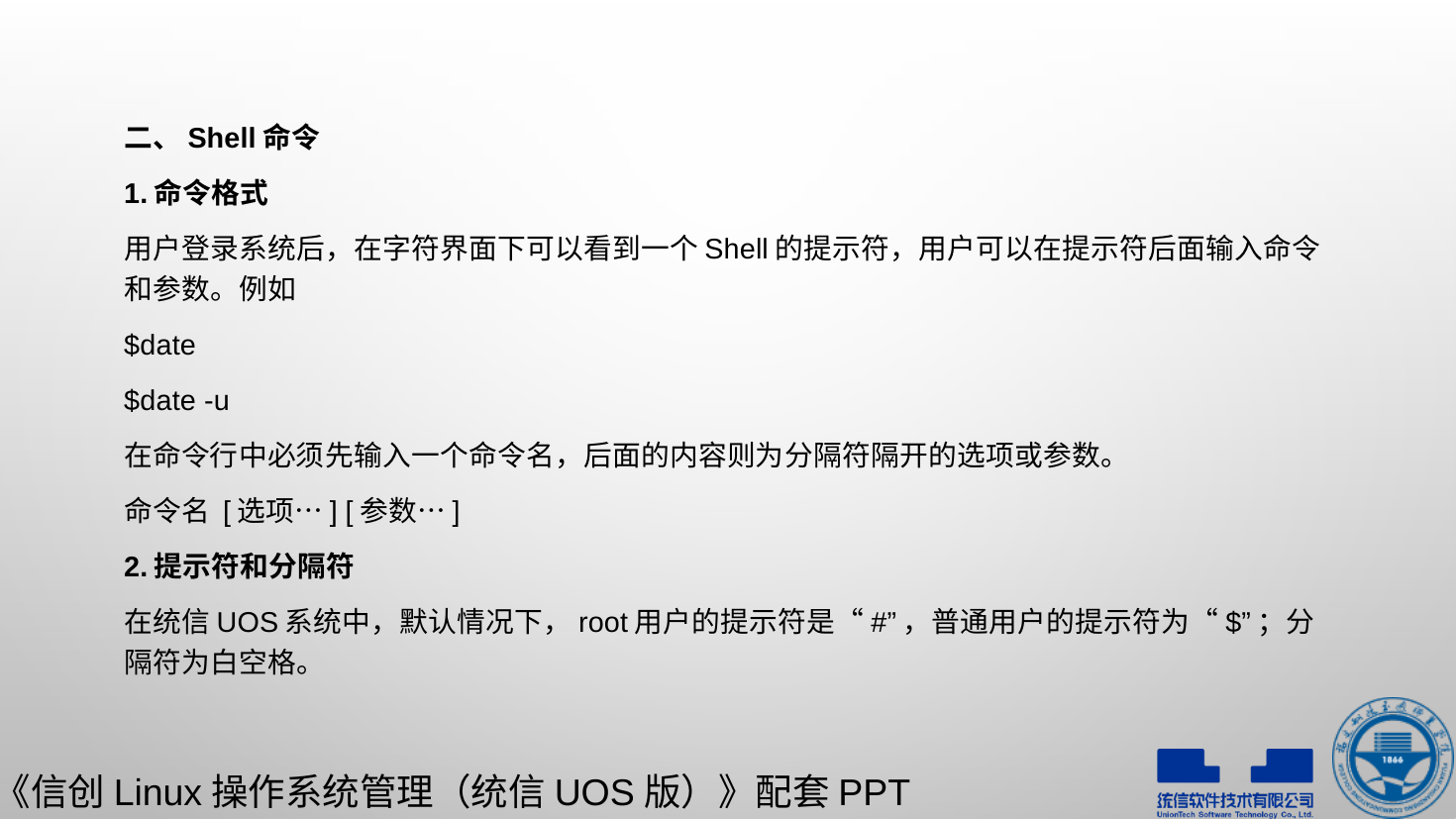

二、Shell命令
1.命令格式
用户登录系统后，在字符界面下可以看到一个Shell的提示符，用户可以在提示符后面输入命令和参数。例如
$date
$date -u
在命令行中必须先输入一个命令名，后面的内容则为分隔符隔开的选项或参数。
命令名 [选项…] [参数…]
2.提示符和分隔符
在统信UOS系统中，默认情况下，root用户的提示符是“#”，普通用户的提示符为“$”；分隔符为白空格。